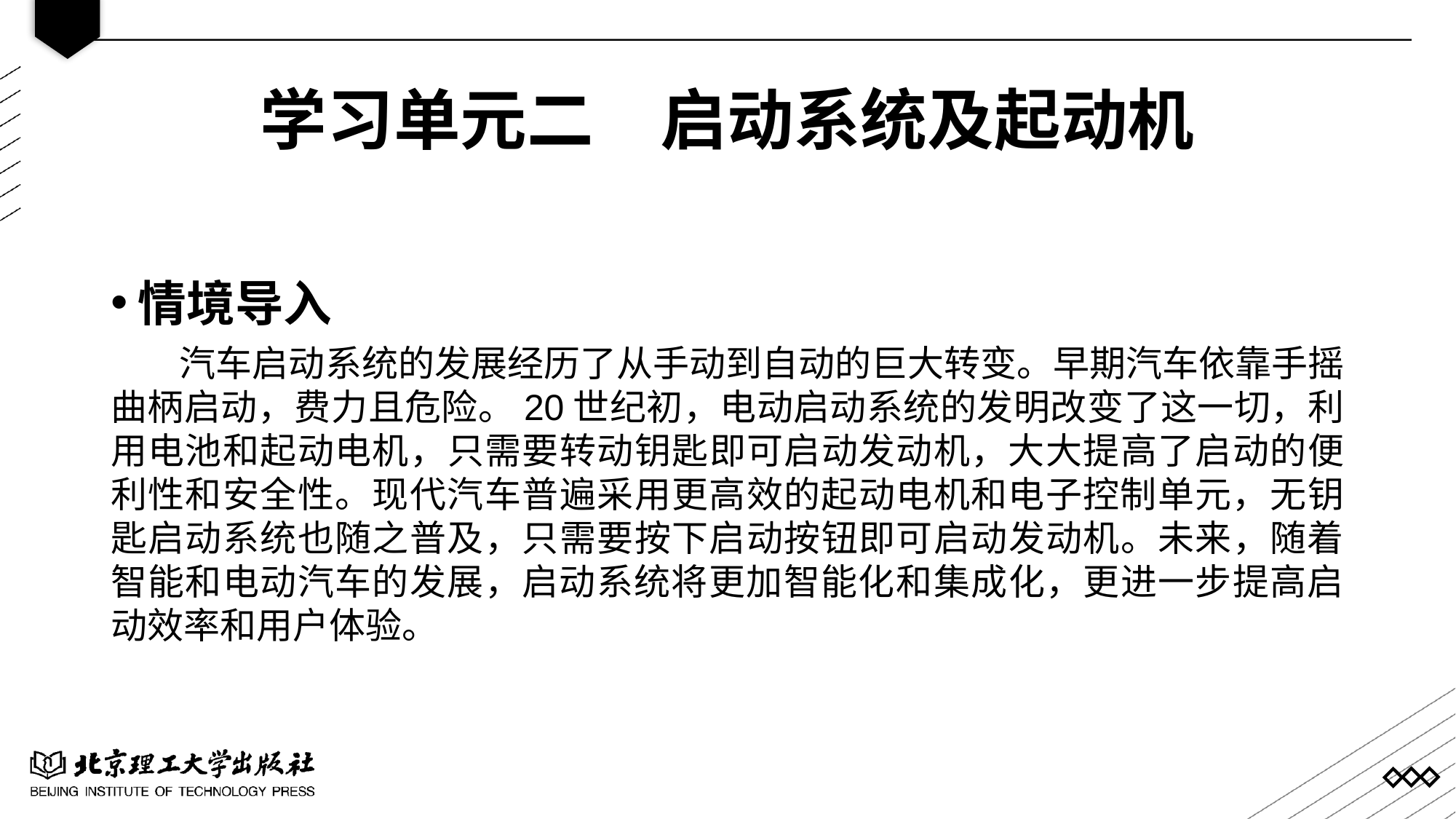

学习单元二　启动系统及起动机
情境导入
汽车启动系统的发展经历了从手动到自动的巨大转变。早期汽车依靠手摇曲柄启动，费力且危险。20世纪初，电动启动系统的发明改变了这一切，利用电池和起动电机，只需要转动钥匙即可启动发动机，大大提高了启动的便利性和安全性。现代汽车普遍采用更高效的起动电机和电子控制单元，无钥匙启动系统也随之普及，只需要按下启动按钮即可启动发动机。未来，随着智能和电动汽车的发展，启动系统将更加智能化和集成化，更进一步提高启动效率和用户体验。